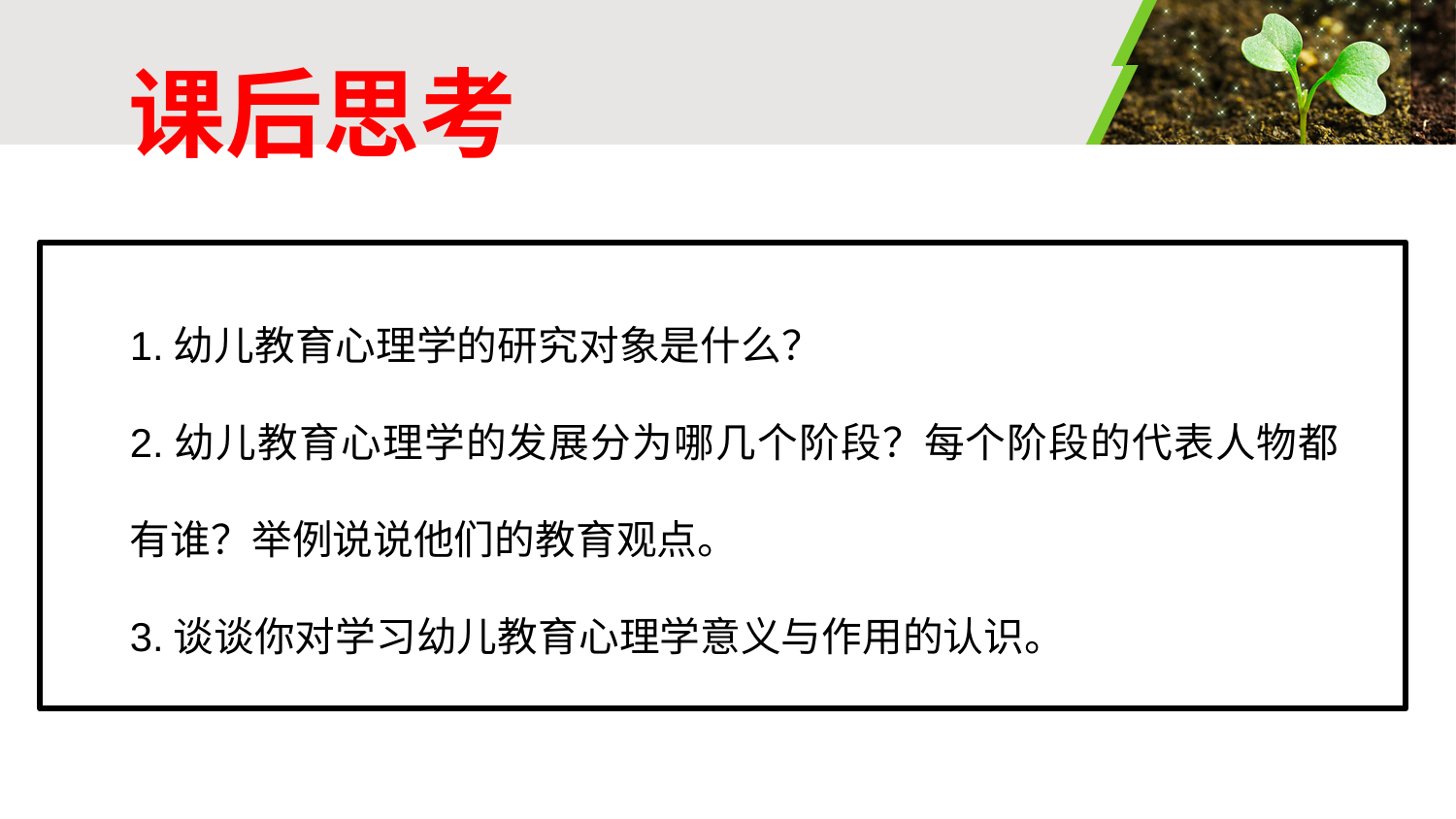

# 课后思考

1.幼儿教育心理学的研究对象是什么？
2.幼儿教育心理学的发展分为哪几个阶段？每个阶段的代表人物都有谁？举例说说他们的教育观点。
3.谈谈你对学习幼儿教育心理学意义与作用的认识。